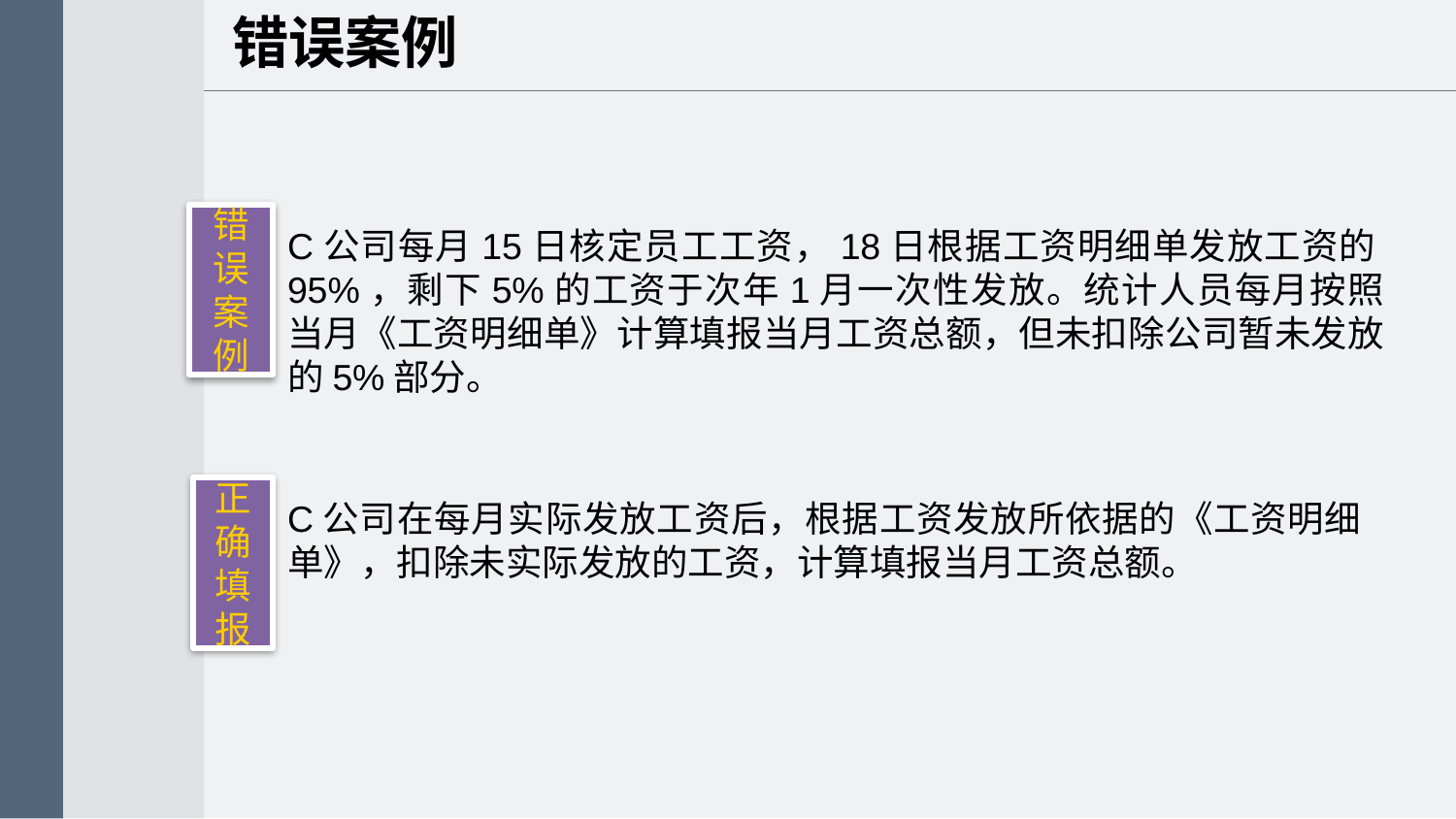

错误案例
错误案例
C公司每月15日核定员工工资，18日根据工资明细单发放工资的95%，剩下5%的工资于次年1月一次性发放。统计人员每月按照当月《工资明细单》计算填报当月工资总额，但未扣除公司暂未发放的5%部分。
正确填报
C公司在每月实际发放工资后，根据工资发放所依据的《工资明细单》，扣除未实际发放的工资，计算填报当月工资总额。